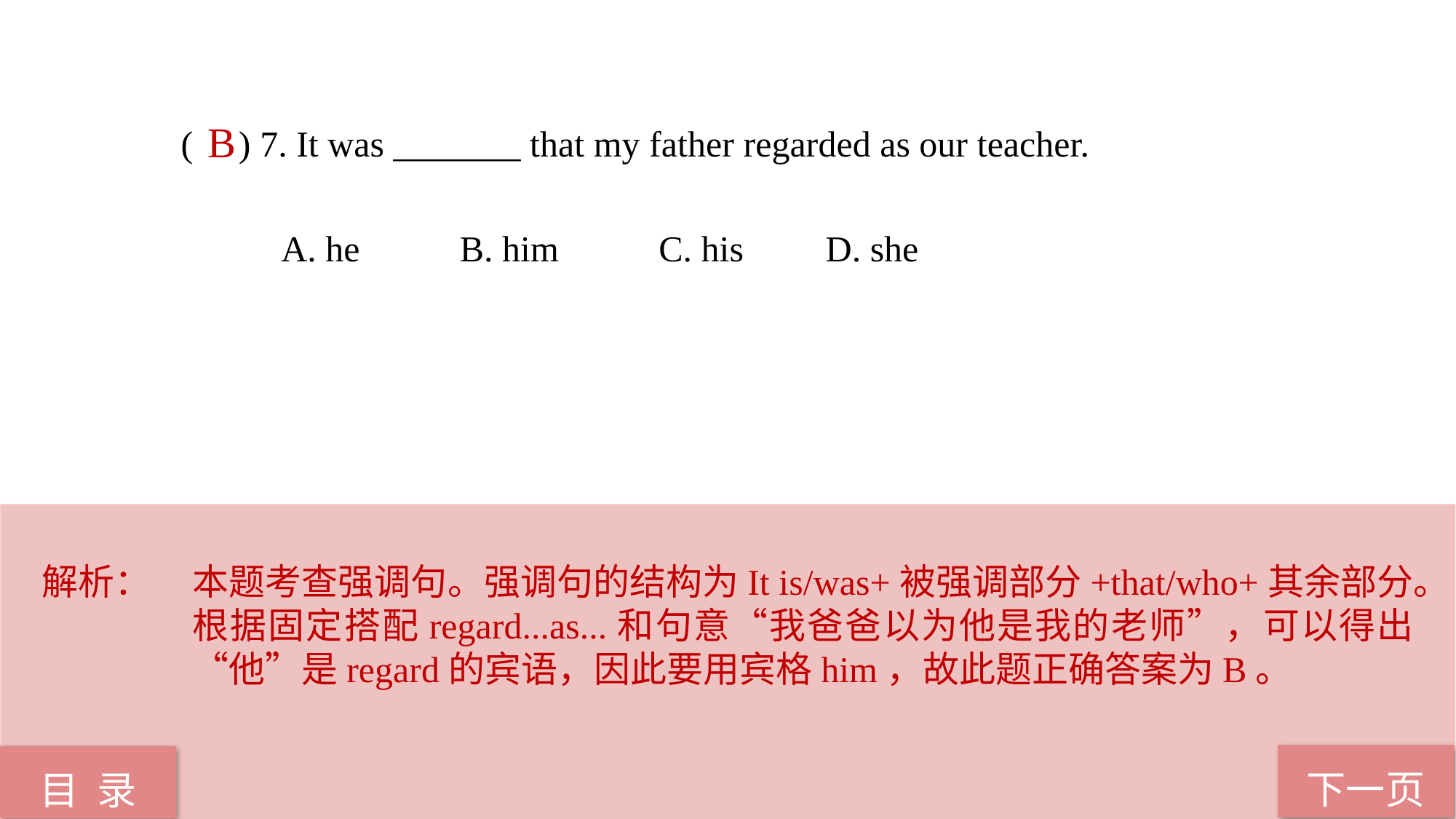

(     ) 7. It was _______ that my father regarded as our teacher.

           A. he           B. him           C. his         D. she
B
解析：	本题考查强调句。强调句的结构为It is/was+被强调部分+that/who+其余部分。根据固定搭配regard...as...和句意“我爸爸以为他是我的老师”，可以得出“他”是regard的宾语，因此要用宾格him，故此题正确答案为B。